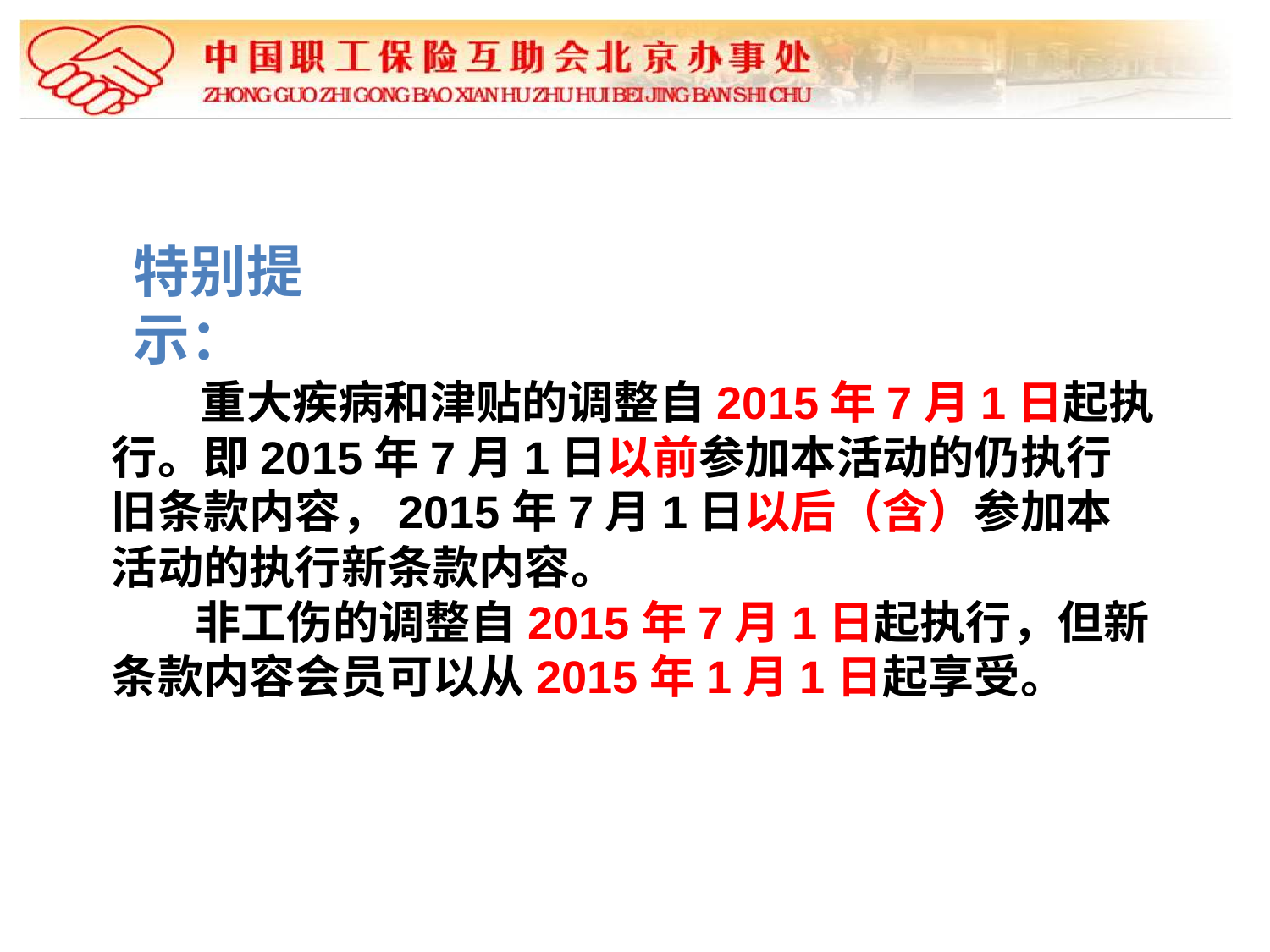

特别提示：
          重大疾病和津贴的调整自2015年7月1日起执行。即2015年7月1日以前参加本活动的仍执行旧条款内容，2015年7月1日以后（含）参加本活动的执行新条款内容。
       非工伤的调整自2015年7月1日起执行，但新条款内容会员可以从2015年1月1日起享受。